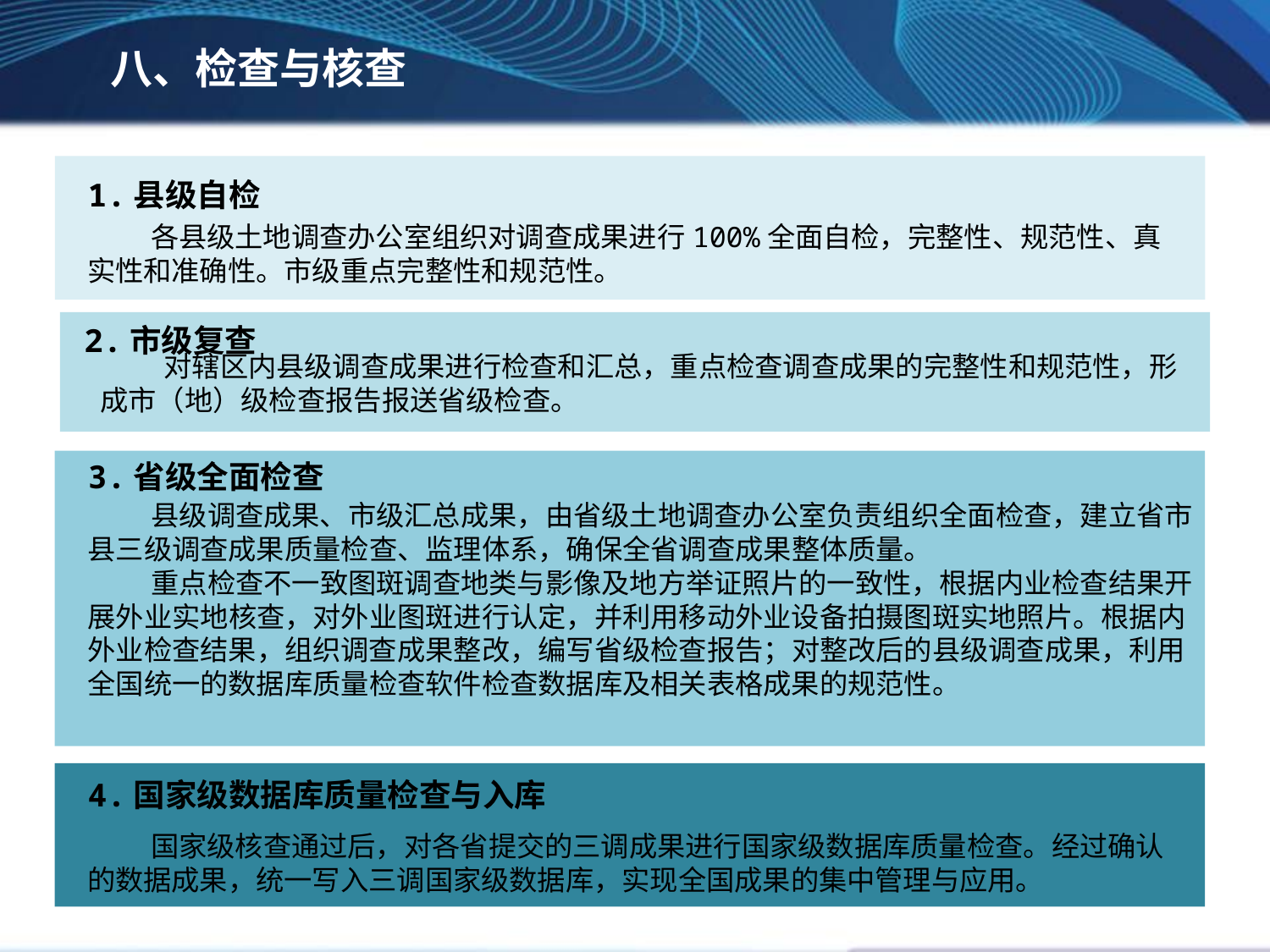

八、检查与核查

1.县级自检
各县级土地调查办公室组织对调查成果进行100%全面自检，完整性、规范性、真实性和准确性。市级重点完整性和规范性。

2.市级复查

对辖区内县级调查成果进行检查和汇总，重点检查调查成果的完整性和规范性，形成市（地）级检查报告报送省级检查。

3.省级全面检查
县级调查成果、市级汇总成果，由省级土地调查办公室负责组织全面检查，建立省市县三级调查成果质量检查、监理体系，确保全省调查成果整体质量。
重点检查不一致图斑调查地类与影像及地方举证照片的一致性，根据内业检查结果开展外业实地核查，对外业图斑进行认定，并利用移动外业设备拍摄图斑实地照片。根据内外业检查结果，组织调查成果整改，编写省级检查报告；对整改后的县级调查成果，利用全国统一的数据库质量检查软件检查数据库及相关表格成果的规范性。
4.国家级数据库质量检查与入库

国家级核查通过后，对各省提交的三调成果进行国家级数据库质量检查。经过确认的数据成果，统一写入三调国家级数据库，实现全国成果的集中管理与应用。